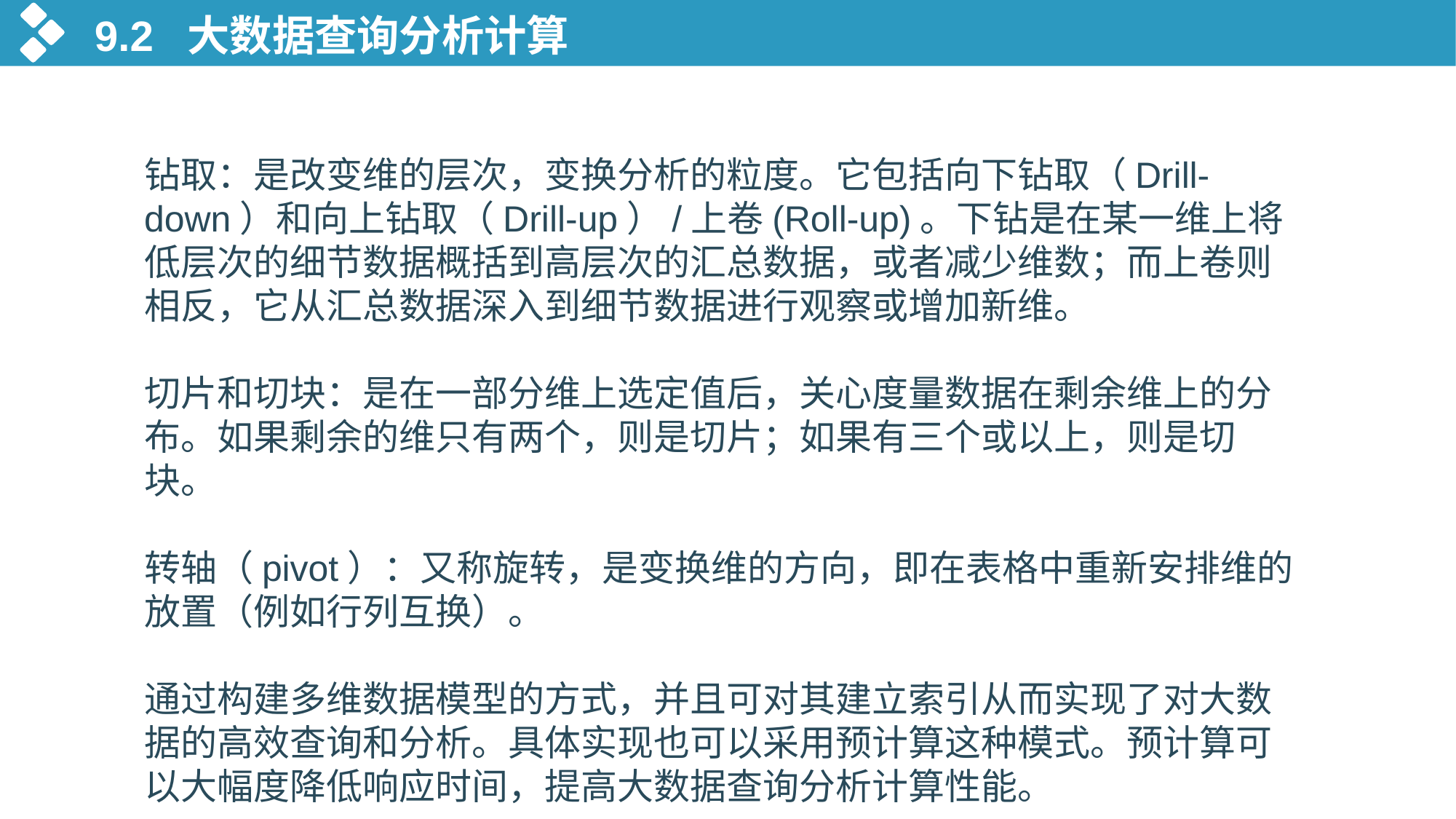

9.2  大数据查询分析计算

钻取：是改变维的层次，变换分析的粒度。它包括向下钻取（Drill-down）和向上钻取（Drill-up）/上卷(Roll-up)。下钻是在某一维上将低层次的细节数据概括到高层次的汇总数据，或者减少维数；而上卷则相反，它从汇总数据深入到细节数据进行观察或增加新维。

切片和切块：是在一部分维上选定值后，关心度量数据在剩余维上的分布。如果剩余的维只有两个，则是切片；如果有三个或以上，则是切块。

转轴（pivot）：又称旋转，是变换维的方向，即在表格中重新安排维的放置（例如行列互换）。

通过构建多维数据模型的方式，并且可对其建立索引从而实现了对大数据的高效查询和分析。具体实现也可以采用预计算这种模式。预计算可以大幅度降低响应时间，提高大数据查询分析计算性能。